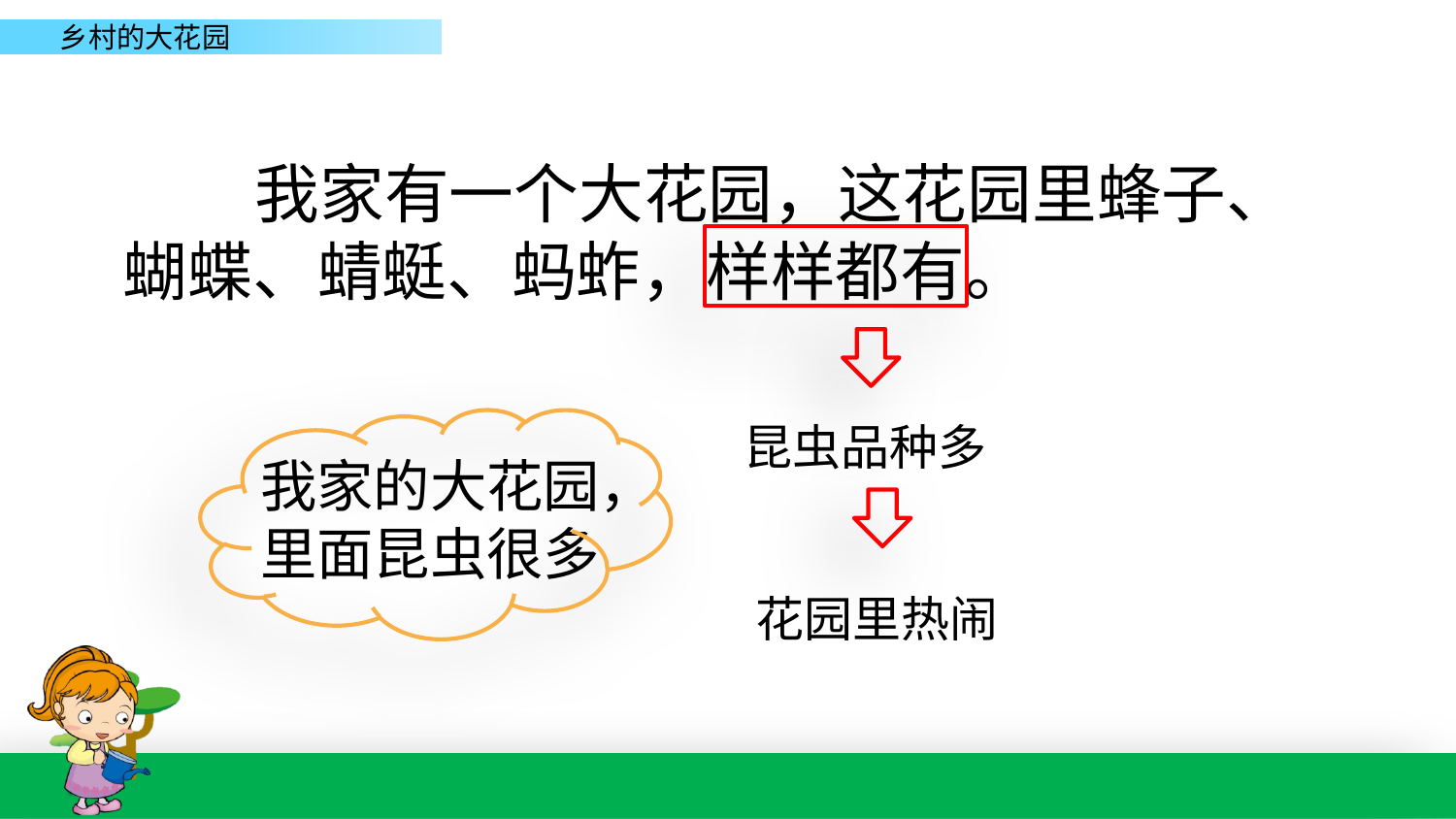

我家有一个大花园，这花园里蜂子、蝴蝶、蜻蜓、蚂蚱，样样都有。

昆虫品种多
我家的大花园，里面昆虫很多

花园里热闹